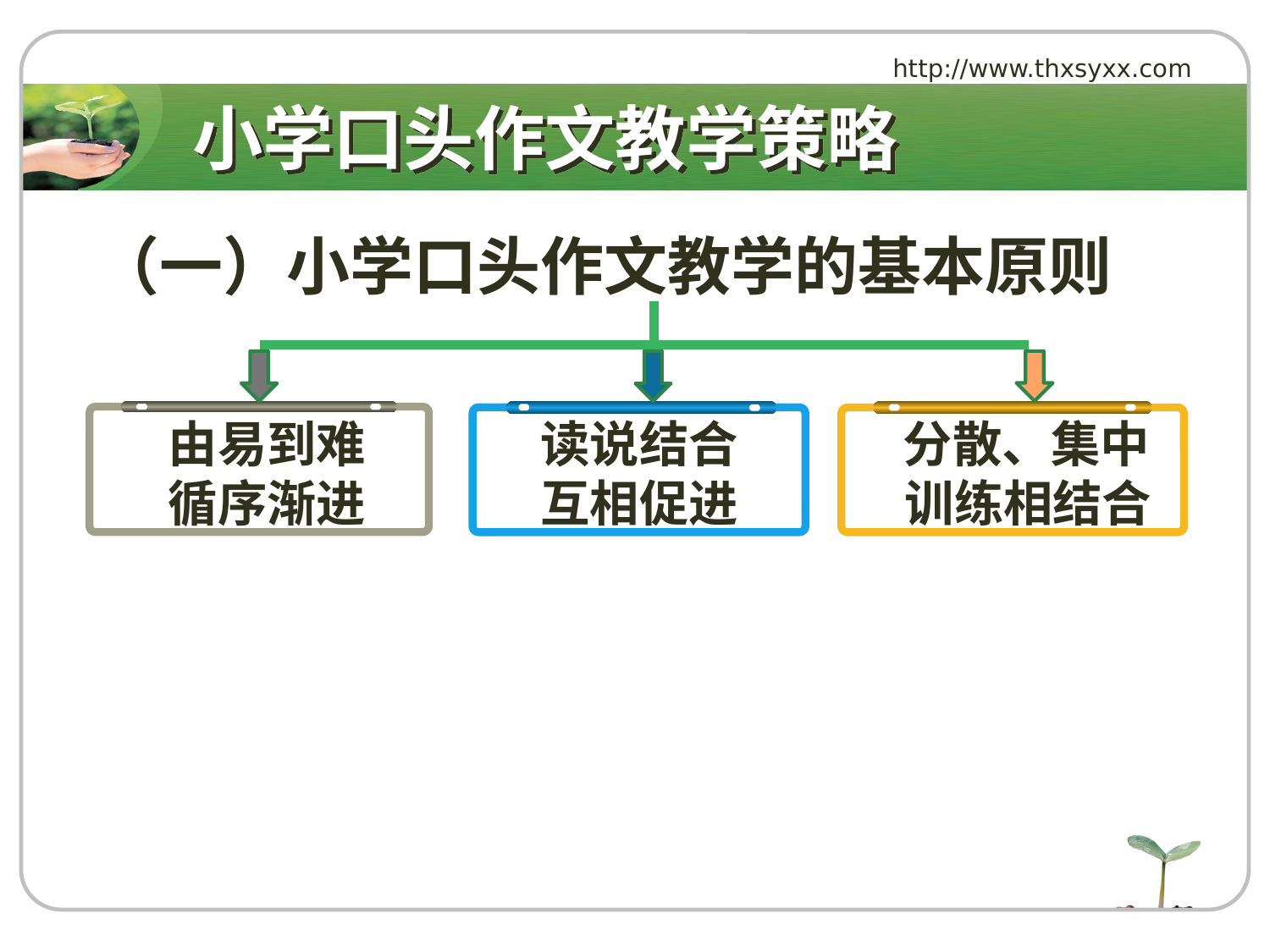

http://www.thxsyxx.com
# 小学口头作文教学策略
    （一）小学口头作文教学的基本原则

由易到难
循序渐进

读说结合
互相促进

 分散、集中
 训练相结合